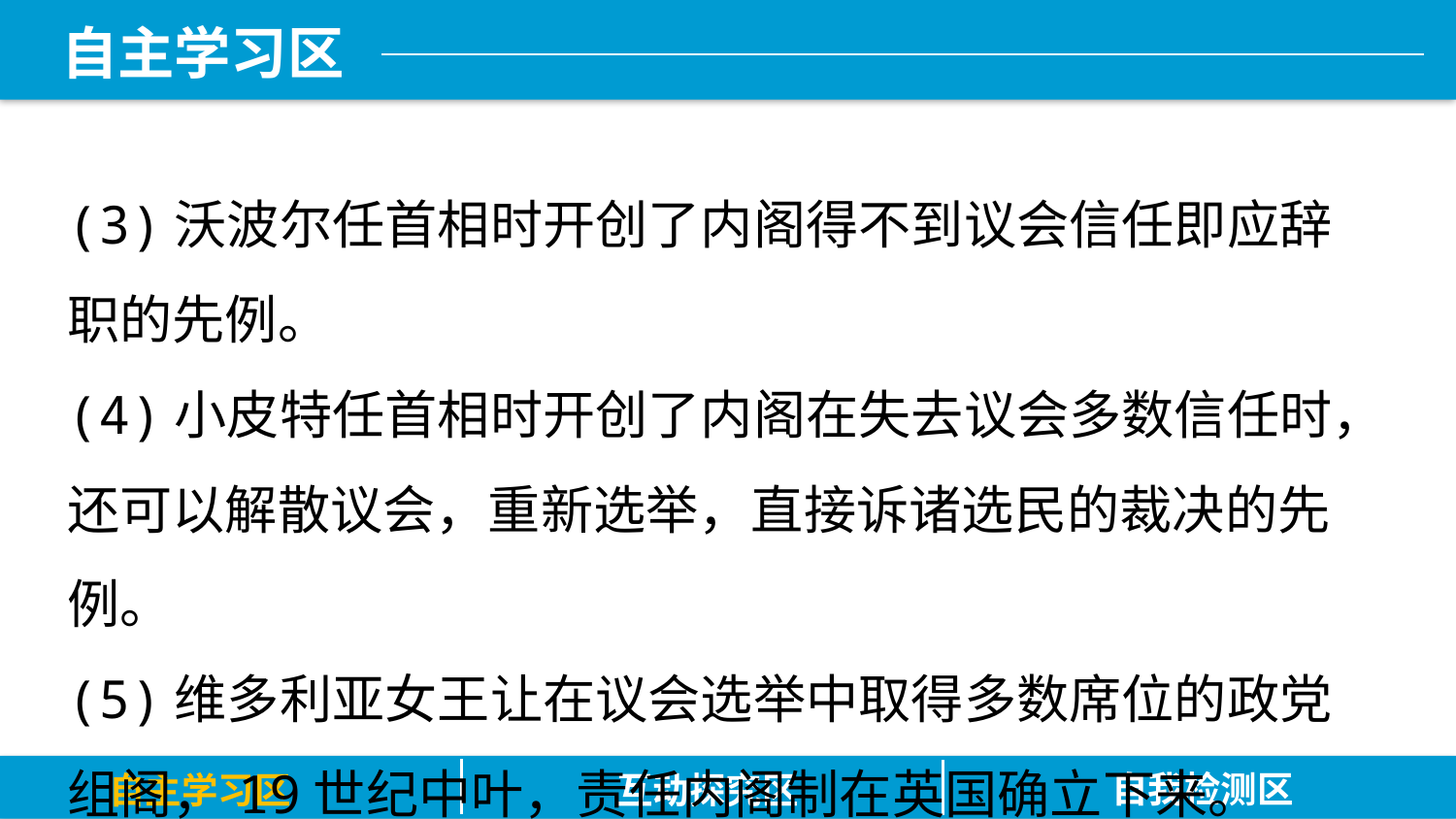

(3)沃波尔任首相时开创了内阁得不到议会信任即应辞职的先例。
(4)小皮特任首相时开创了内阁在失去议会多数信任时，还可以解散议会，重新选举，直接诉诸选民的裁决的先例。
(5)维多利亚女王让在议会选举中取得多数席位的政党组阁，19世纪中叶，责任内阁制在英国确立下来。
自我检测区
自主学习区
互动探究区